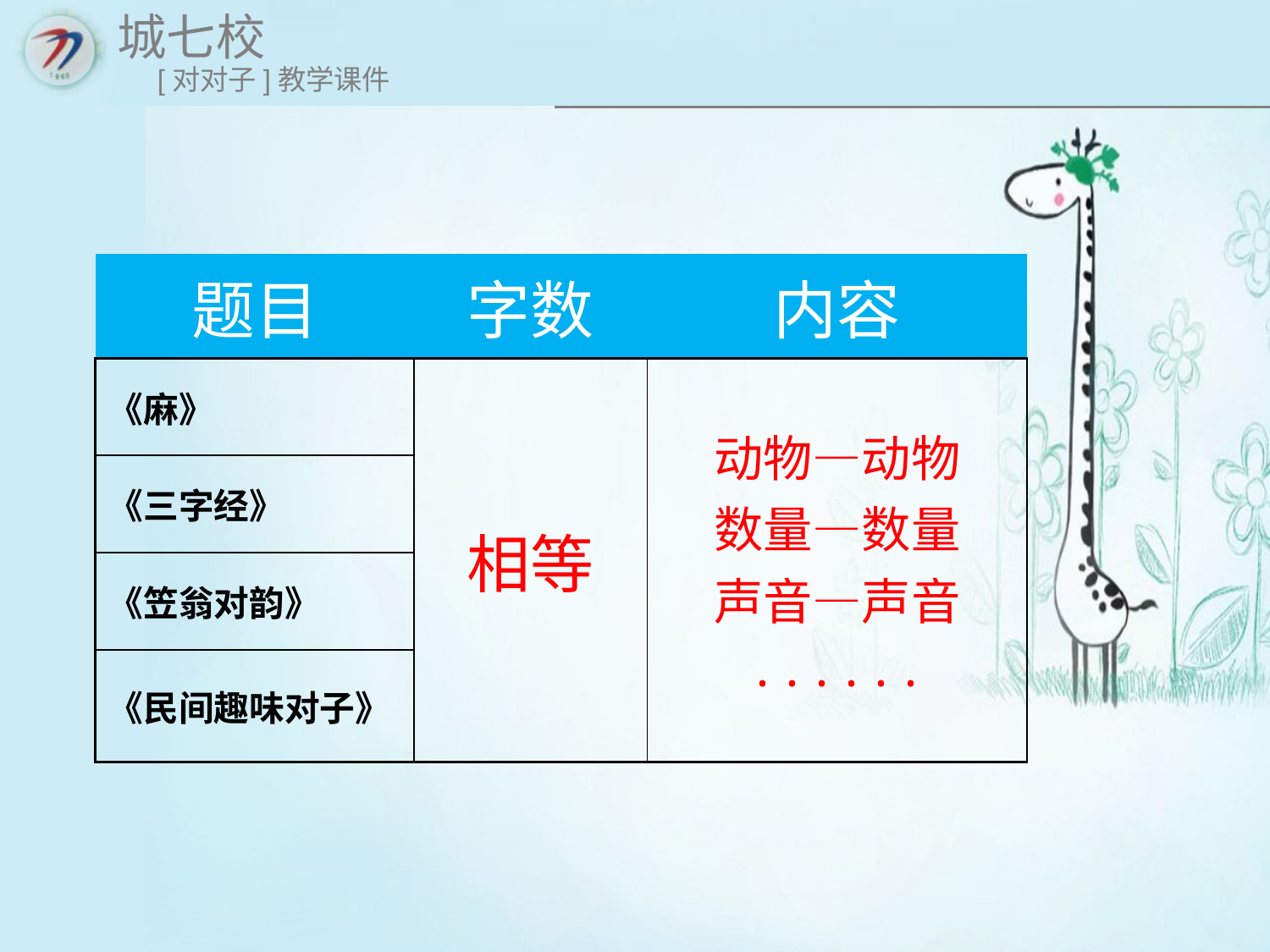

| 题目 | 字数 | 内容 |
| --- | --- | --- |
| 《麻》 | 相等 | 动物—动物 数量—数量 声音—声音 ...... |
| 《三字经》 |  |  |
| 《笠翁对韵》 |  |  |
| 《民间趣味对子》 |  |  |